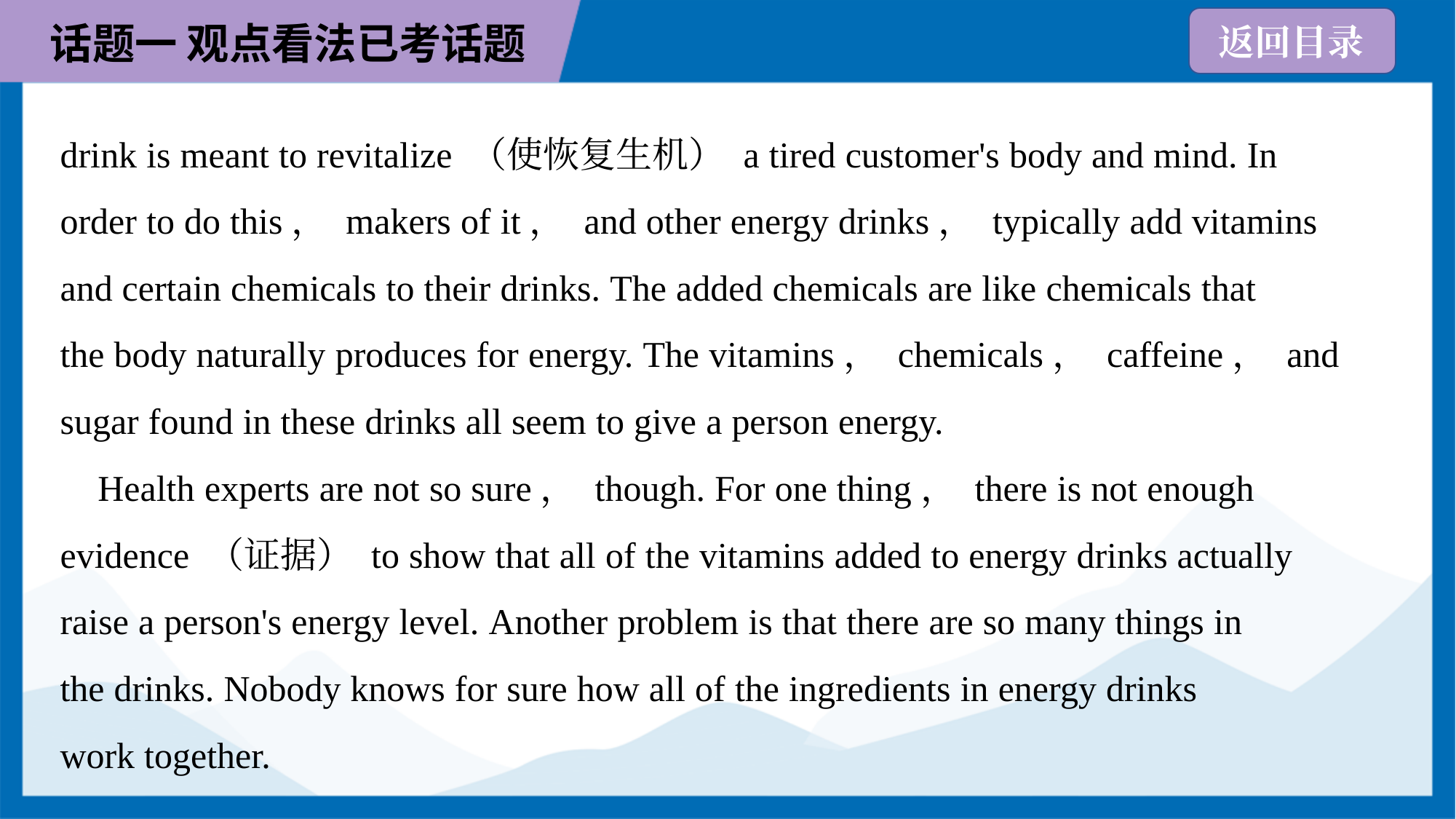

drink is meant to revitalize （使恢复生机） a tired customer's body and mind. In
order to do this， makers of it， and other energy drinks， typically add vitamins
and certain chemicals to their drinks. The added chemicals are like chemicals that
the body naturally produces for energy. The vitamins， chemicals， caffeine， and
sugar found in these drinks all seem to give a person energy.
    Health experts are not so sure， though. For one thing， there is not enough
evidence （证据） to show that all of the vitamins added to energy drinks actually
raise a person's energy level. Another problem is that there are so many things in
the drinks. Nobody knows for sure how all of the ingredients in energy drinks
work together.